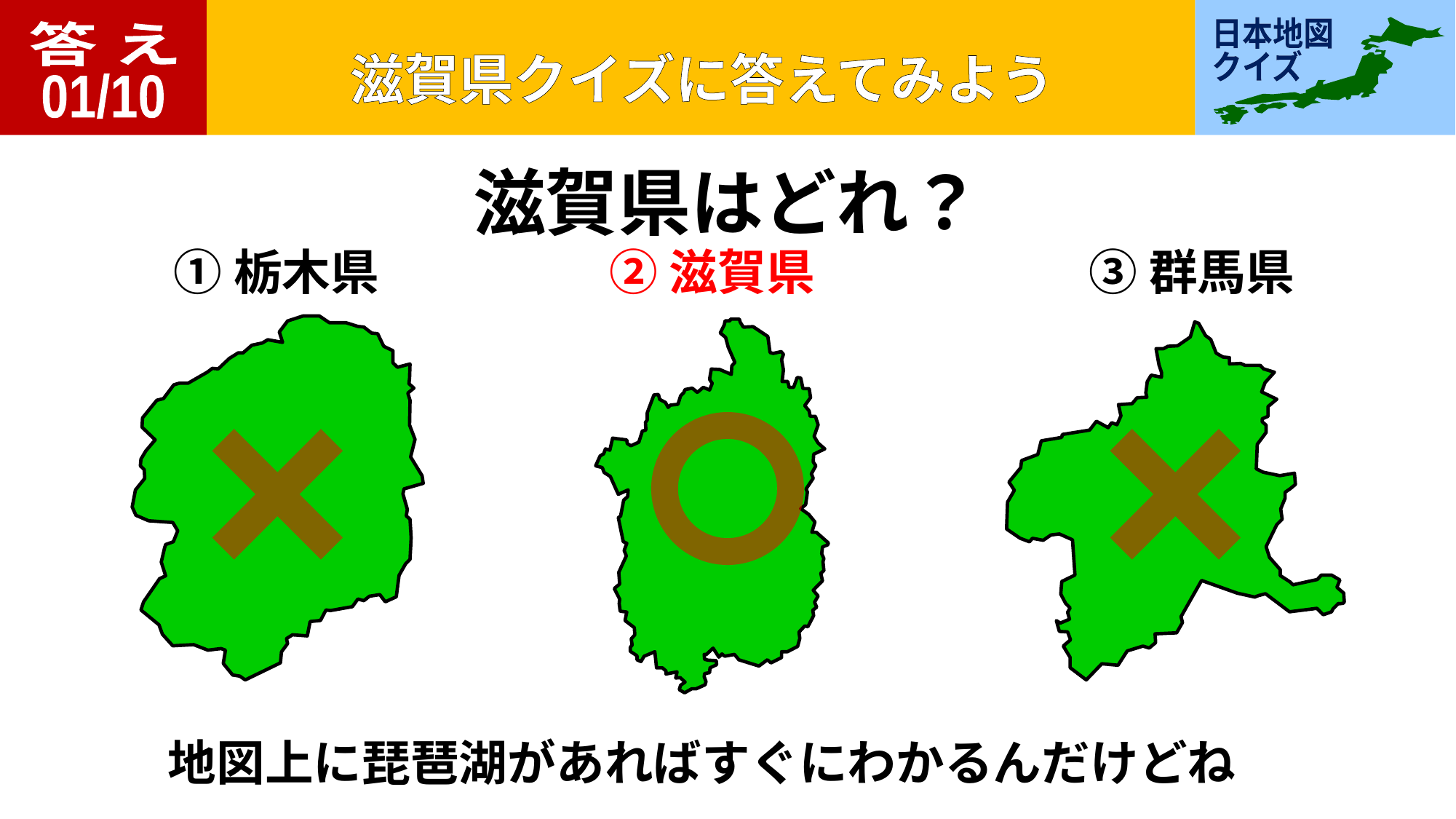

答 え
01/10
滋賀県はどれ？
①栃木県
②滋賀県
③群馬県

地図上に琵琶湖があればすぐにわかるんだけどね